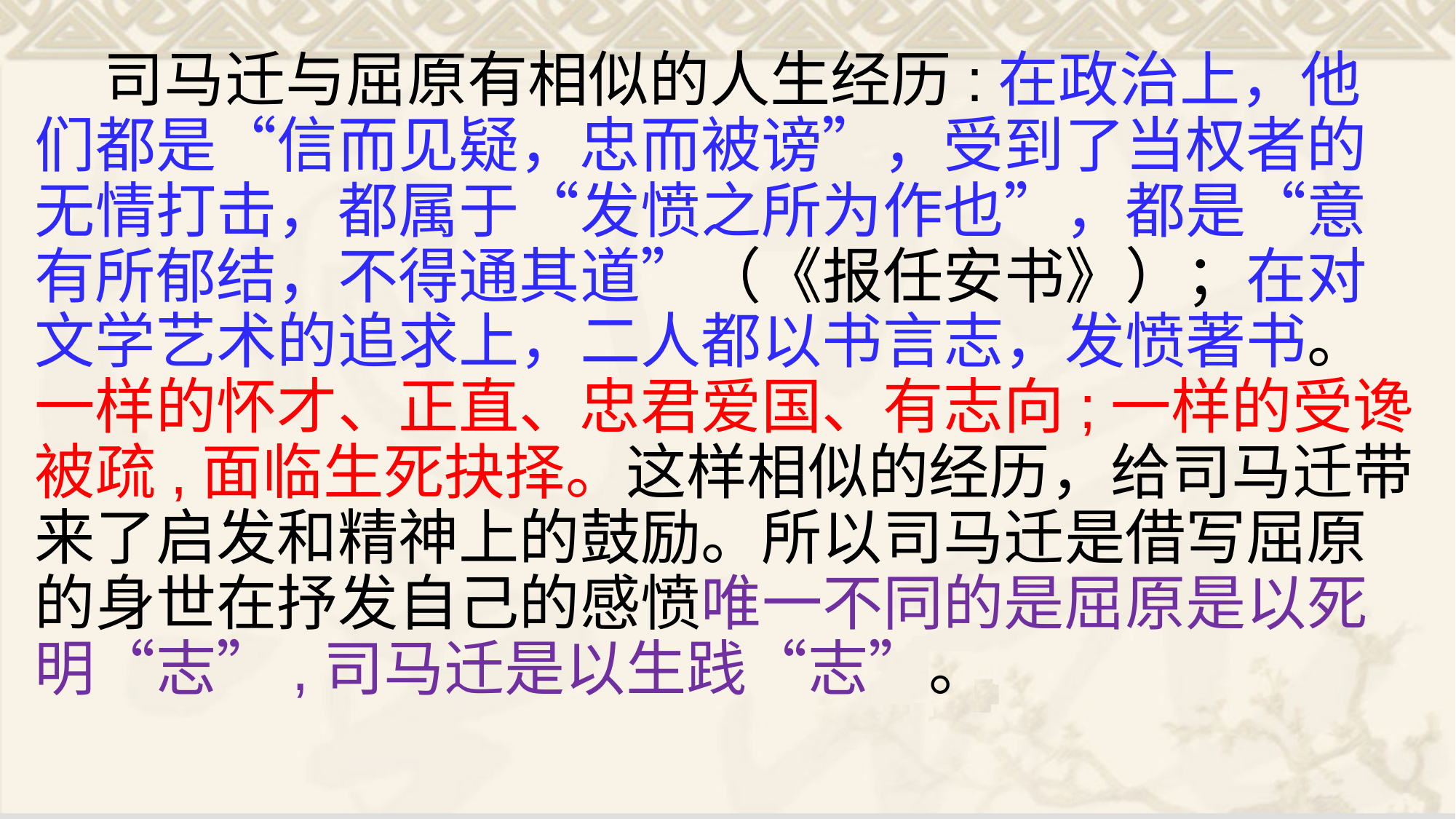

司马迁与屈原有相似的人生经历:在政治上，他们都是“信而见疑，忠而被谤”，受到了当权者的无情打击，都属于“发愤之所为作也”，都是“意有所郁结，不得通其道”（《报任安书》）；在对文学艺术的追求上，二人都以书言志，发愤著书。一样的怀才、正直、忠君爱国、有志向;一样的受谗被疏,面临生死抉择。这样相似的经历，给司马迁带来了启发和精神上的鼓励。所以司马迁是借写屈原的身世在抒发自己的感愤唯一不同的是屈原是以死明“志”,司马迁是以生践“志”。